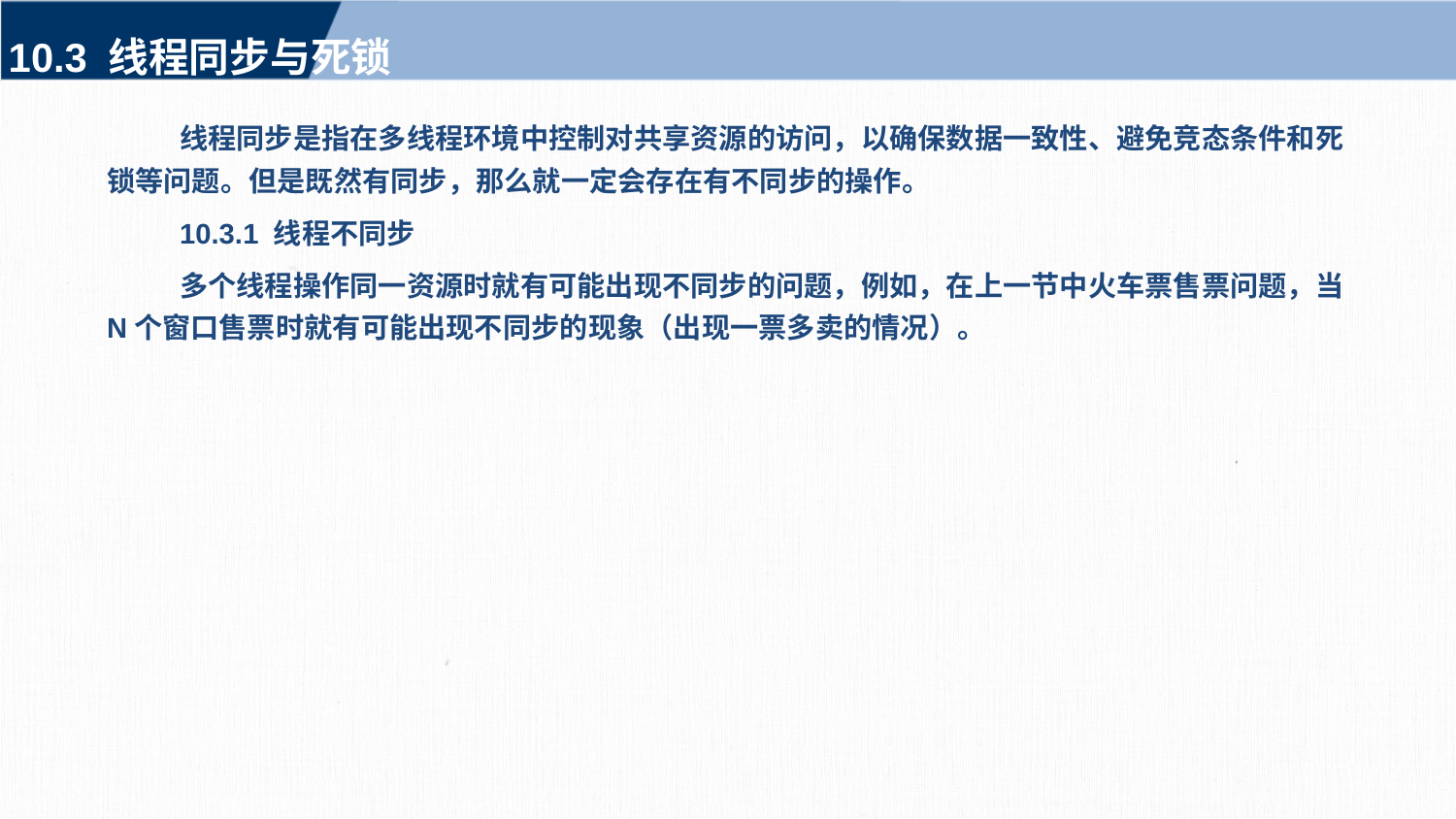

10.3 线程同步与死锁

线程同步是指在多线程环境中控制对共享资源的访问，以确保数据一致性、避免竞态条件和死锁等问题。但是既然有同步，那么就一定会存在有不同步的操作。
10.3.1 线程不同步
多个线程操作同一资源时就有可能出现不同步的问题，例如，在上一节中火车票售票问题，当N个窗口售票时就有可能出现不同步的现象（出现一票多卖的情况）。